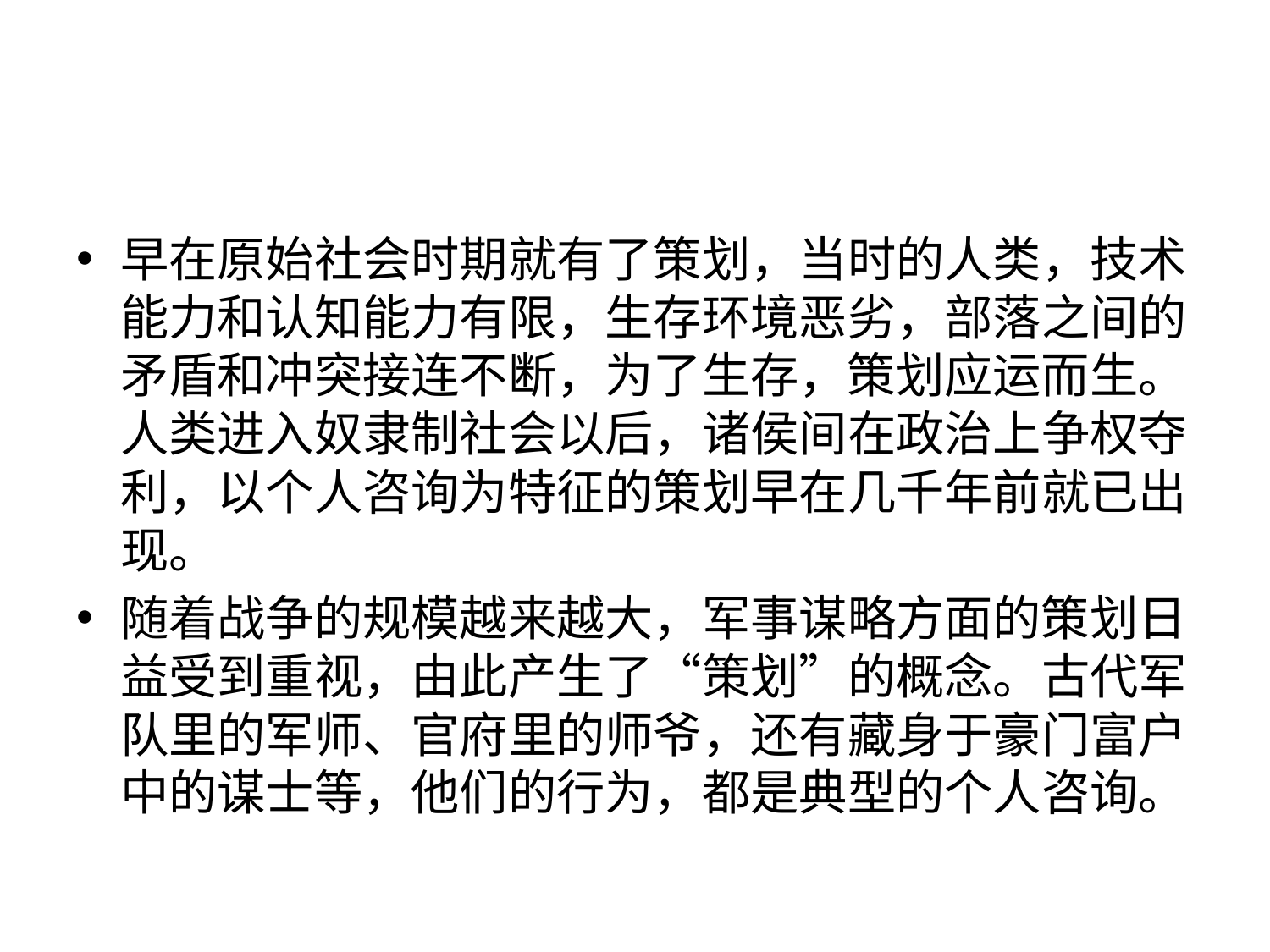

#
早在原始社会时期就有了策划，当时的人类，技术能力和认知能力有限，生存环境恶劣，部落之间的矛盾和冲突接连不断，为了生存，策划应运而生。人类进入奴隶制社会以后，诸侯间在政治上争权夺利，以个人咨询为特征的策划早在几千年前就已出现。
随着战争的规模越来越大，军事谋略方面的策划日益受到重视，由此产生了“策划”的概念。古代军队里的军师、官府里的师爷，还有藏身于豪门富户中的谋士等，他们的行为，都是典型的个人咨询。